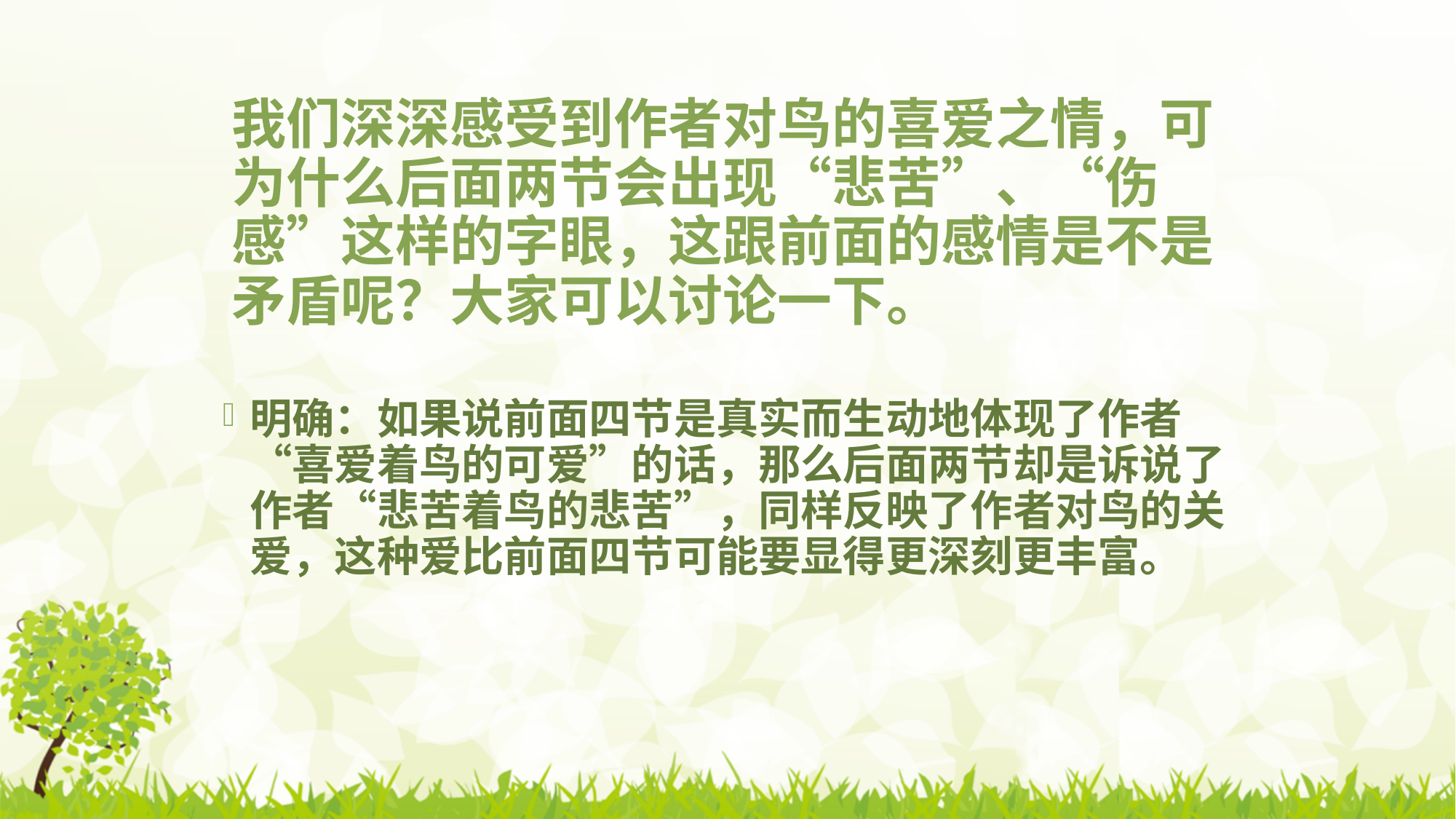

# 我们深深感受到作者对鸟的喜爱之情，可为什么后面两节会出现“悲苦”、“伤感”这样的字眼，这跟前面的感情是不是矛盾呢？大家可以讨论一下。
明确：如果说前面四节是真实而生动地体现了作者“喜爱着鸟的可爱”的话，那么后面两节却是诉说了作者“悲苦着鸟的悲苦”，同样反映了作者对鸟的关爱，这种爱比前面四节可能要显得更深刻更丰富。